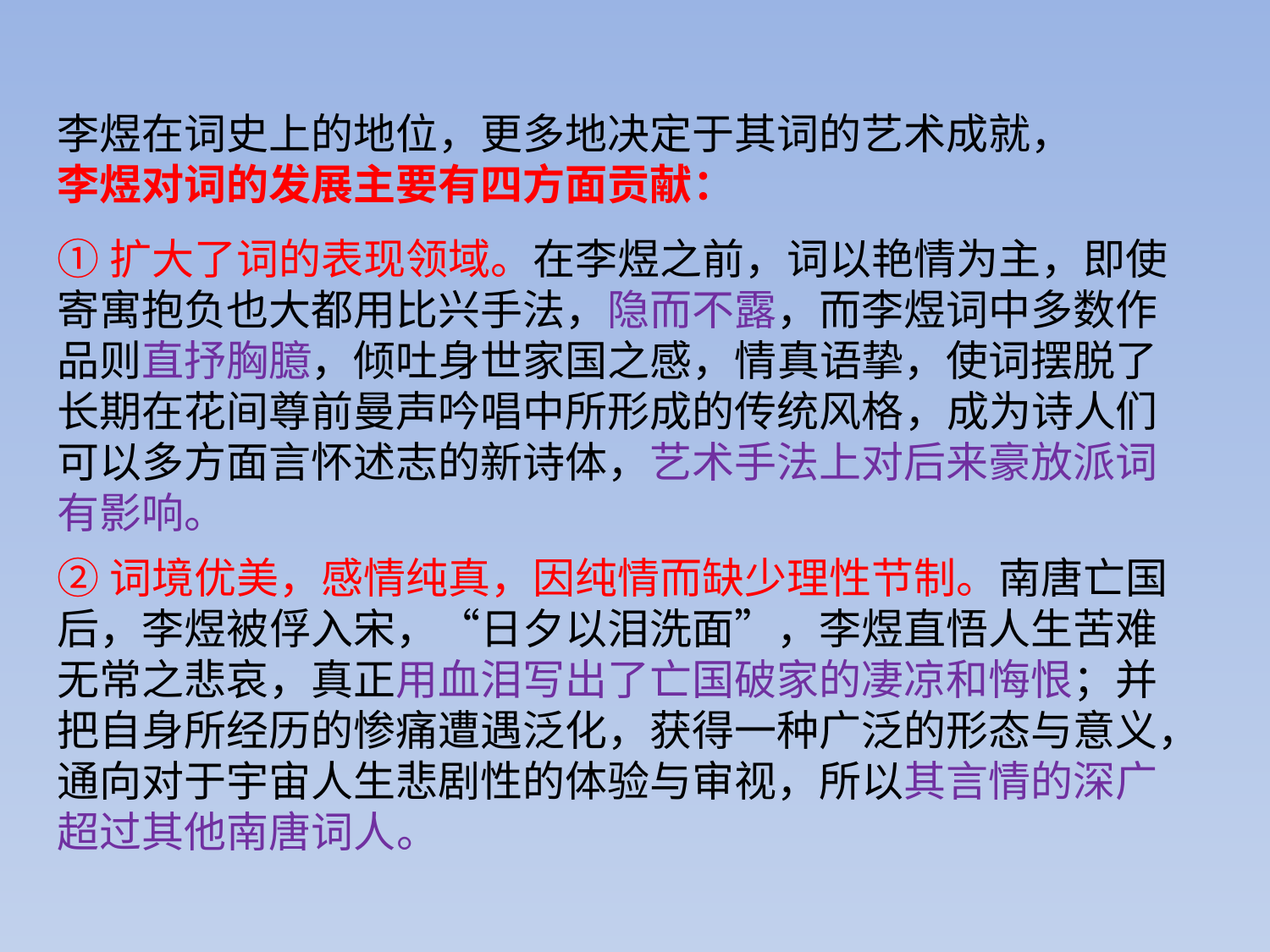

李煜在词史上的地位，更多地决定于其词的艺术成就，
李煜对词的发展主要有四方面贡献：
①扩大了词的表现领域。在李煜之前，词以艳情为主，即使寄寓抱负也大都用比兴手法，隐而不露，而李煜词中多数作品则直抒胸臆，倾吐身世家国之感，情真语挚，使词摆脱了长期在花间尊前曼声吟唱中所形成的传统风格，成为诗人们可以多方面言怀述志的新诗体，艺术手法上对后来豪放派词有影响。
②词境优美，感情纯真，因纯情而缺少理性节制。南唐亡国后，李煜被俘入宋，“日夕以泪洗面”，李煜直悟人生苦难无常之悲哀，真正用血泪写出了亡国破家的凄凉和悔恨；并把自身所经历的惨痛遭遇泛化，获得一种广泛的形态与意义，通向对于宇宙人生悲剧性的体验与审视，所以其言情的深广超过其他南唐词人。